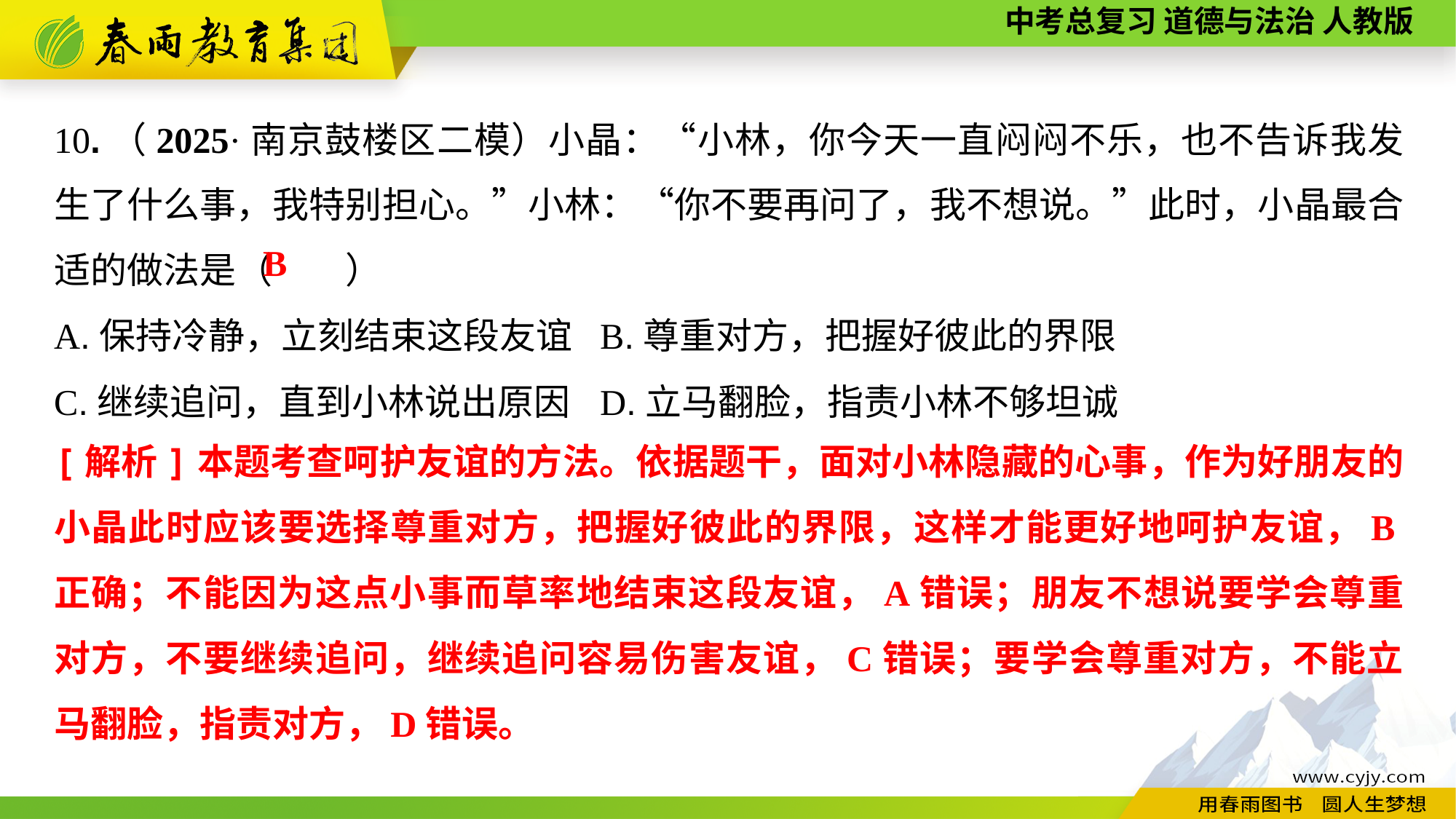

10.（2025·南京鼓楼区二模）小晶：“小林，你今天一直闷闷不乐，也不告诉我发生了什么事，我特别担心。”小林：“你不要再问了，我不想说。”此时，小晶最合适的做法是（　　）
A.保持冷静，立刻结束这段友谊	B.尊重对方，把握好彼此的界限
C.继续追问，直到小林说出原因	D.立马翻脸，指责小林不够坦诚
B
[解析]本题考查呵护友谊的方法。依据题干，面对小林隐藏的心事，作为好朋友的小晶此时应该要选择尊重对方，把握好彼此的界限，这样才能更好地呵护友谊，B正确；不能因为这点小事而草率地结束这段友谊，A错误；朋友不想说要学会尊重对方，不要继续追问，继续追问容易伤害友谊，C错误；要学会尊重对方，不能立马翻脸，指责对方，D错误。